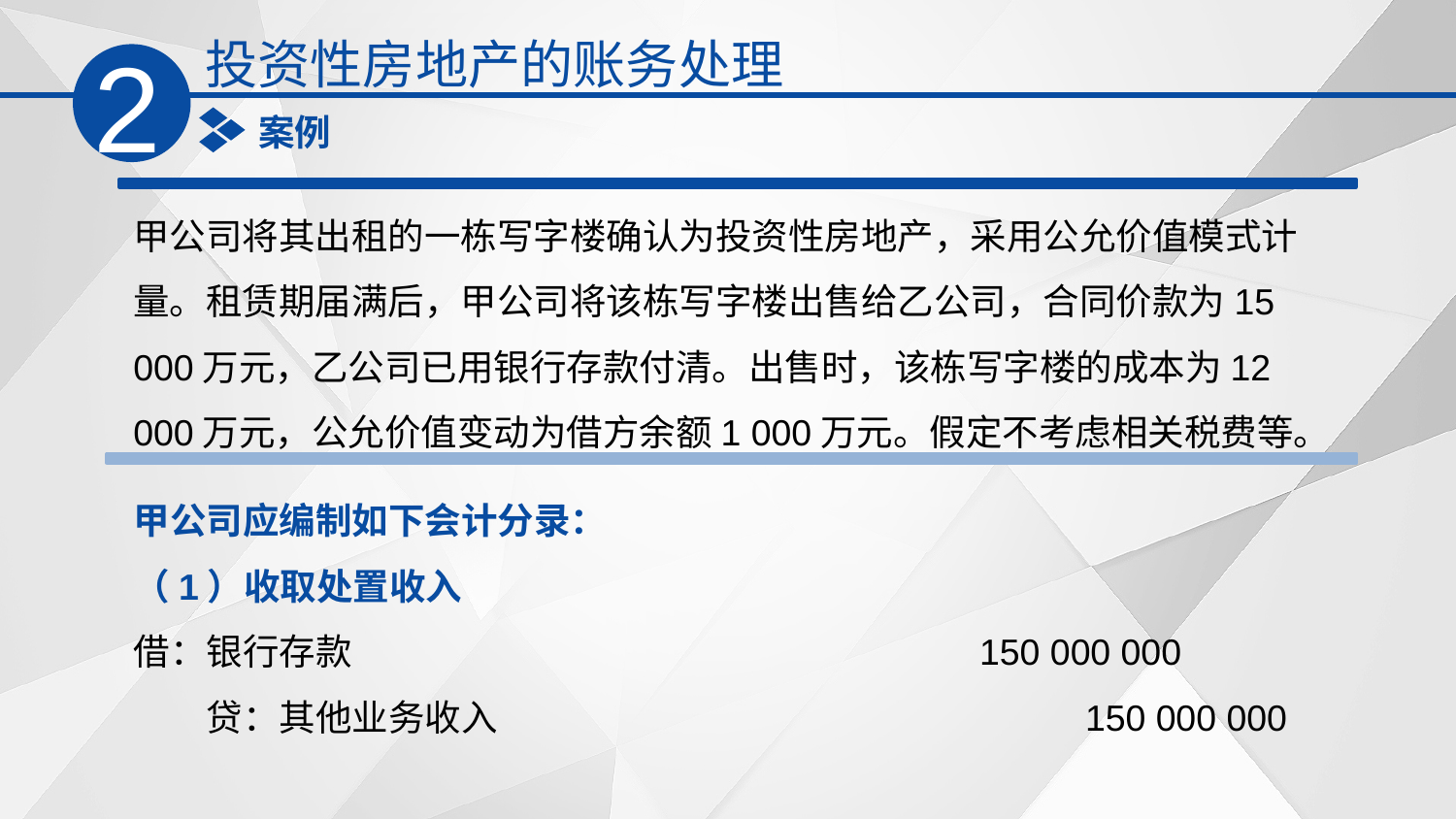

投资性房地产的账务处理
2

案例

甲公司将其出租的一栋写字楼确认为投资性房地产，采用公允价值模式计量。租赁期届满后，甲公司将该栋写字楼出售给乙公司，合同价款为15 000万元，乙公司已用银行存款付清。出售时，该栋写字楼的成本为12 000万元，公允价值变动为借方余额1 000万元。假定不考虑相关税费等。

甲公司应编制如下会计分录：
（1）收取处置收入
借：银行存款　　　　　　　　　　　　　　　　　150 000 000
　　贷：其他业务收入　　　　　　　　　　　　　　　    150 000 000